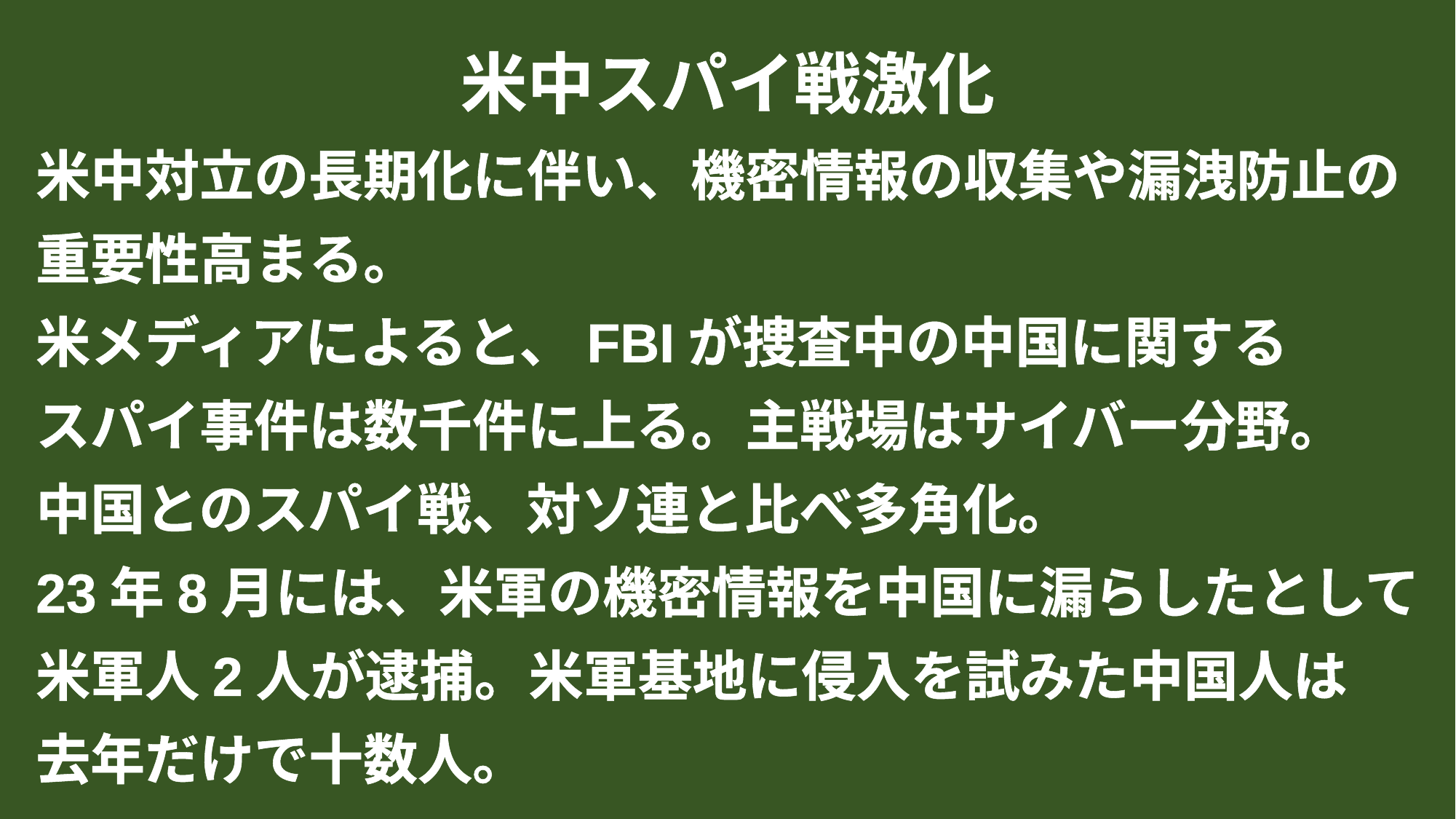

米中スパイ戦激化
米中対立の長期化に伴い、機密情報の収集や漏洩防止の
重要性高まる。
米メディアによると、FBIが捜査中の中国に関する
スパイ事件は数千件に上る。主戦場はサイバー分野。
中国とのスパイ戦、対ソ連と比べ多角化。
23年8月には、米軍の機密情報を中国に漏らしたとして
米軍人2人が逮捕。米軍基地に侵入を試みた中国人は
去年だけで十数人。